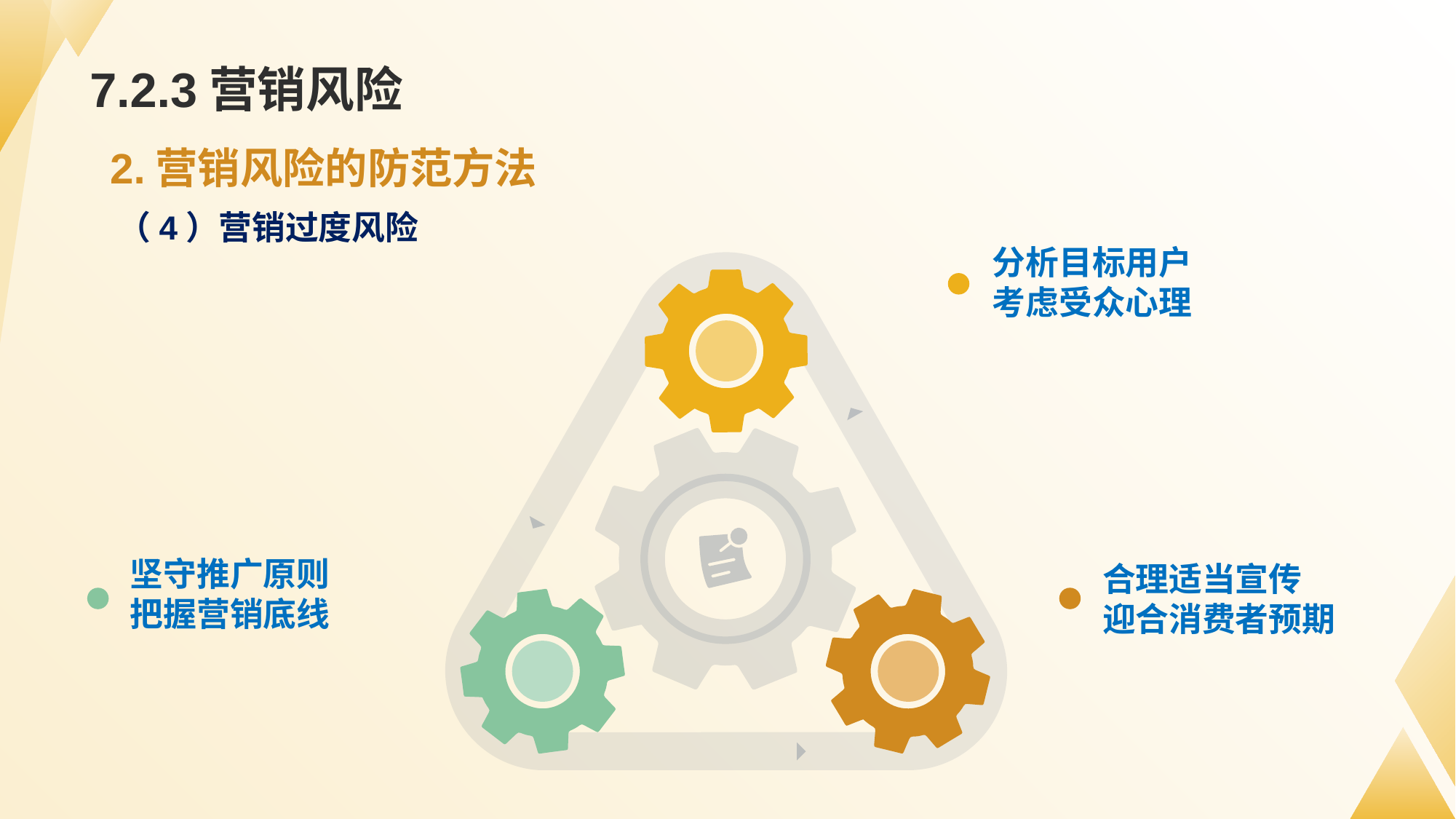

# 7.2.3营销风险
2.营销风险的防范方法
（4）营销过度风险

分析目标用户
考虑受众心理

坚守推广原则
把握营销底线

合理适当宣传
迎合消费者预期